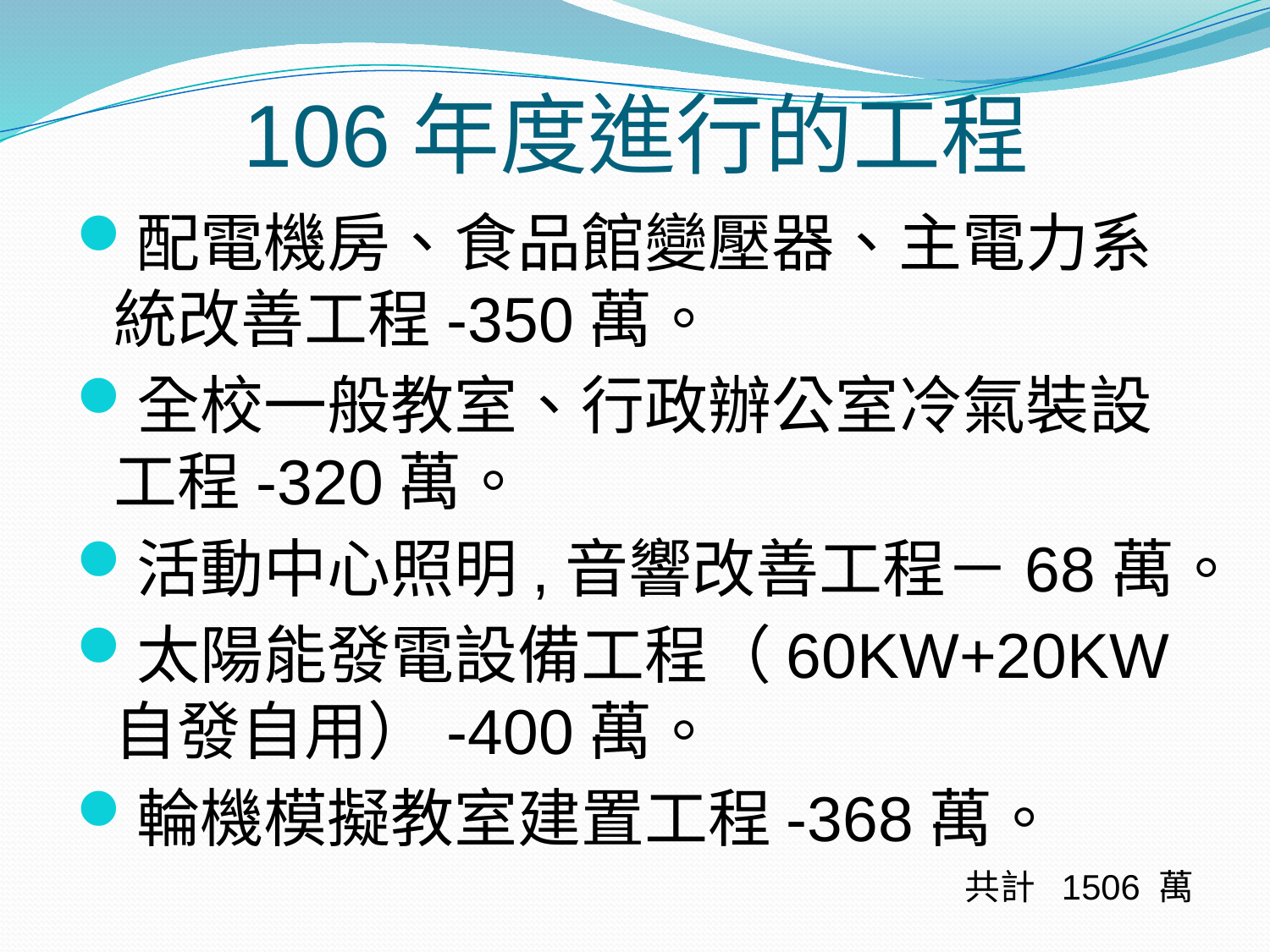

# 106年度進行的工程
配電機房、食品館變壓器、主電力系統改善工程-350萬。
全校一般教室、行政辦公室冷氣裝設工程-320萬。
活動中心照明,音響改善工程－68萬。
太陽能發電設備工程（60KW+20KW自發自用）-400萬。
輪機模擬教室建置工程-368萬。
共計 1506 萬